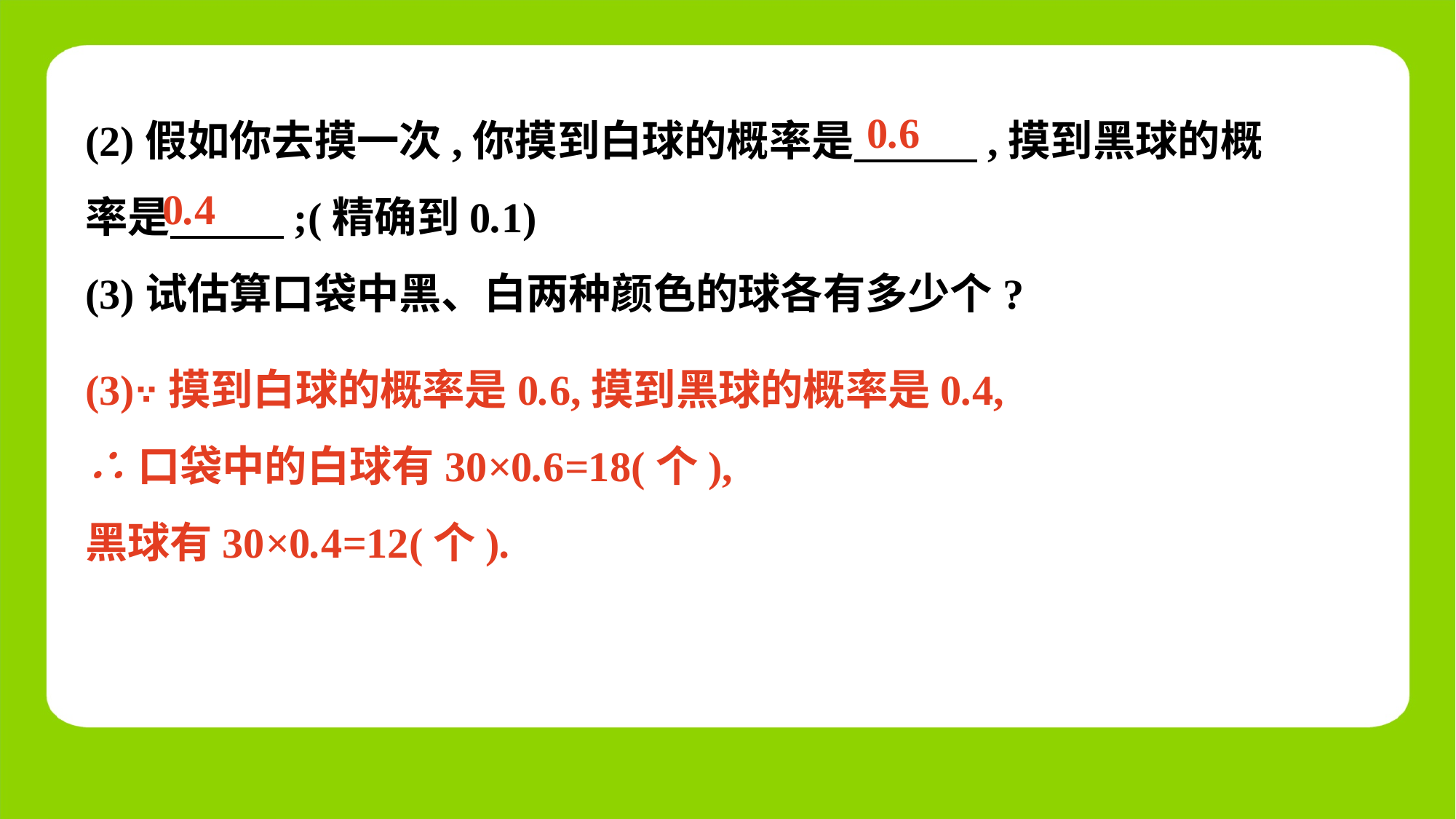

(2)假如你去摸一次,你摸到白球的概率是　    　,摸到黑球的概率是　   　;(精确到0.1)
(3)试估算口袋中黑、白两种颜色的球各有多少个?
0.6
0.4
(3)∵摸到白球的概率是0.6,摸到黑球的概率是0.4,
∴口袋中的白球有30×0.6=18(个),
黑球有30×0.4=12(个).